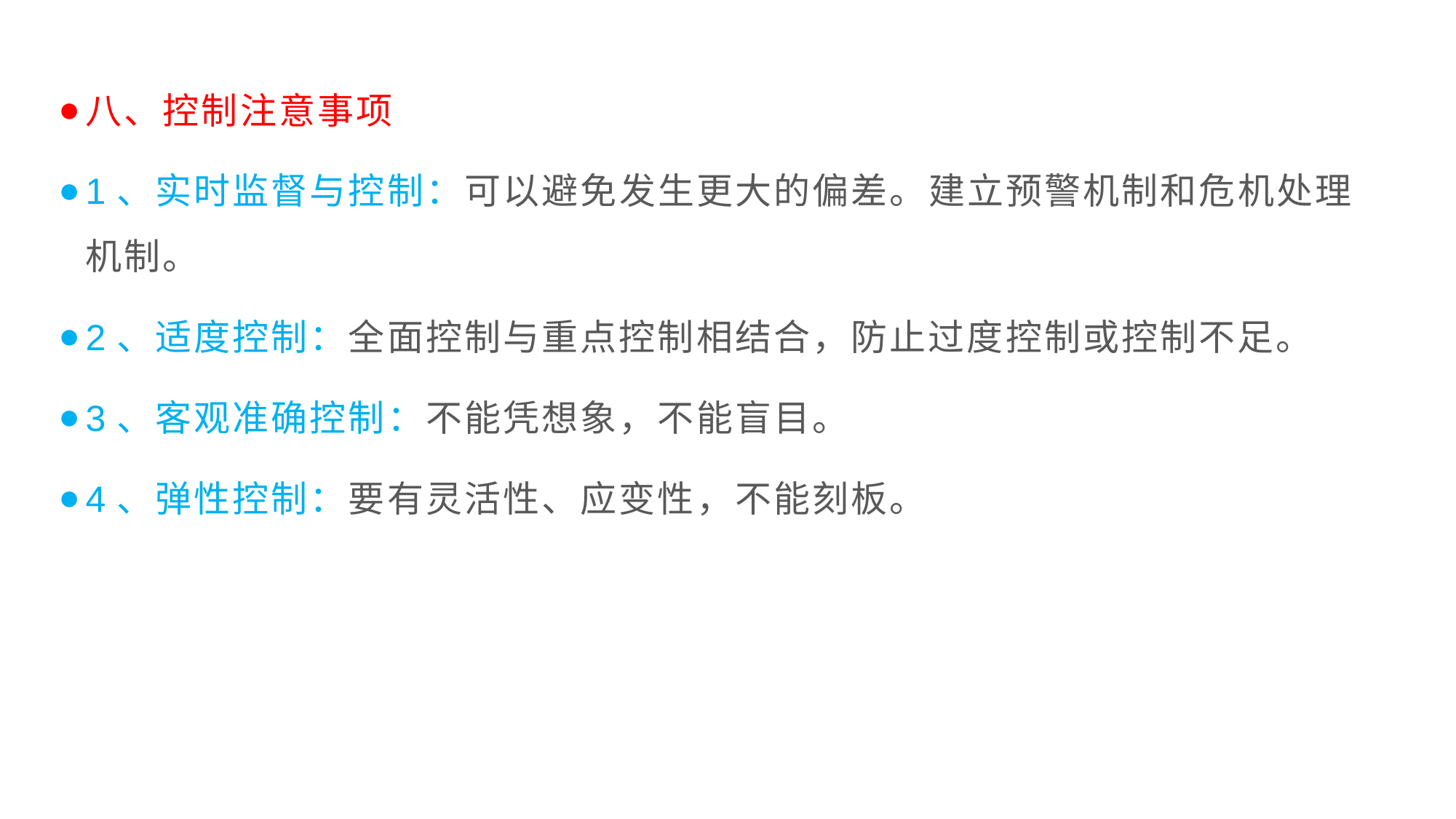

八、控制注意事项
1、实时监督与控制：可以避免发生更大的偏差。建立预警机制和危机处理机制。
2、适度控制：全面控制与重点控制相结合，防止过度控制或控制不足。
3、客观准确控制：不能凭想象，不能盲目。
4、弹性控制：要有灵活性、应变性，不能刻板。

25